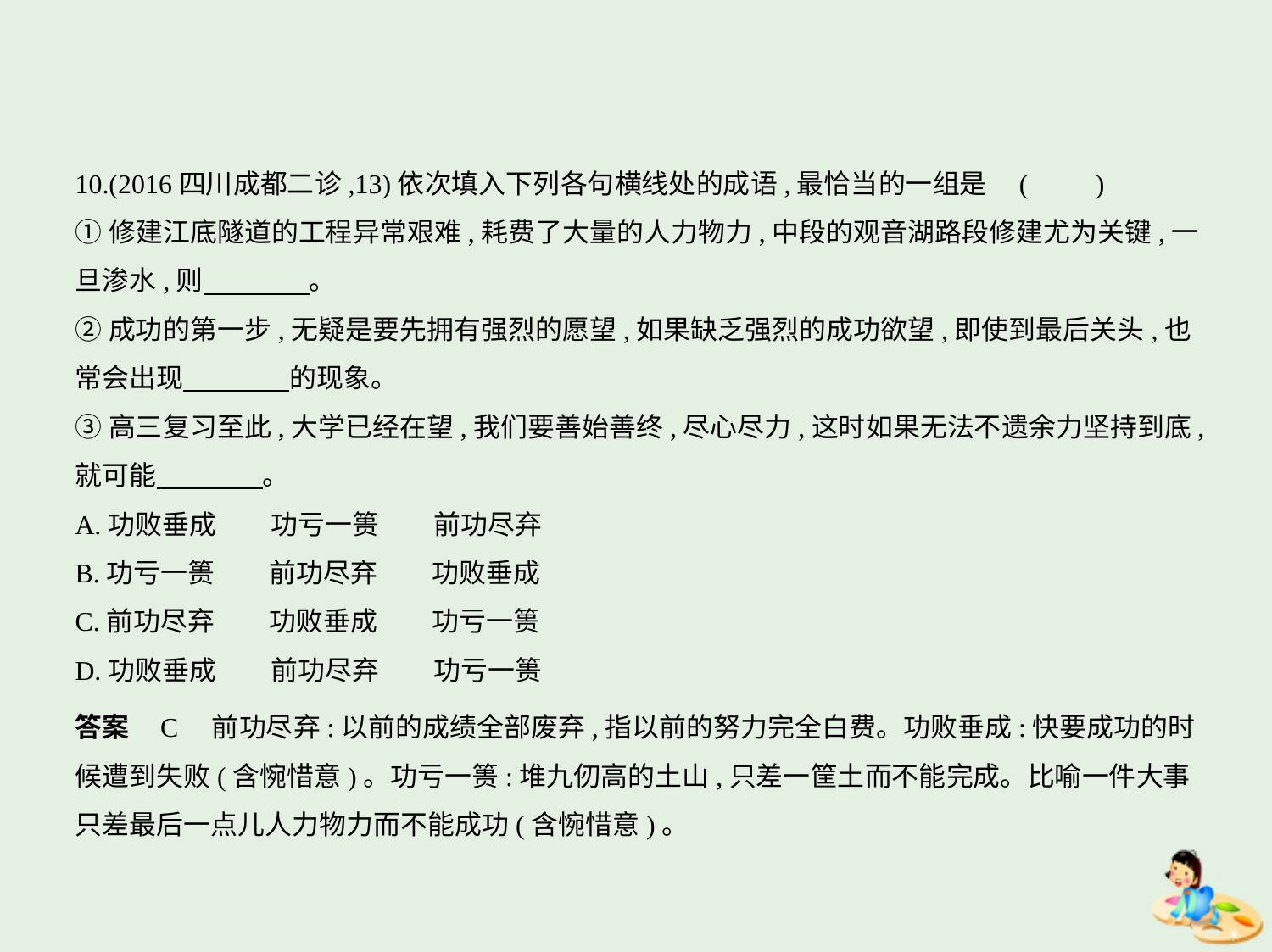

10.(2016四川成都二诊,13)依次填入下列各句横线处的成语,最恰当的一组是 (　　)
①修建江底隧道的工程异常艰难,耗费了大量的人力物力,中段的观音湖路段修建尤为关键,一
旦渗水,则　　　    。
②成功的第一步,无疑是要先拥有强烈的愿望,如果缺乏强烈的成功欲望,即使到最后关头,也
常会出现　　　    的现象。
③高三复习至此,大学已经在望,我们要善始善终,尽心尽力,这时如果无法不遗余力坚持到底,
就可能　　　    。
A.功败垂成　　功亏一篑　　前功尽弃
B.功亏一篑　　前功尽弃　　功败垂成
C.前功尽弃　　功败垂成　　功亏一篑
D.功败垂成　　前功尽弃　　功亏一篑
答案    C　前功尽弃:以前的成绩全部废弃,指以前的努力完全白费。功败垂成:快要成功的时
候遭到失败(含惋惜意)。功亏一篑:堆九仞高的土山,只差一筐土而不能完成。比喻一件大事
只差最后一点儿人力物力而不能成功(含惋惜意)。